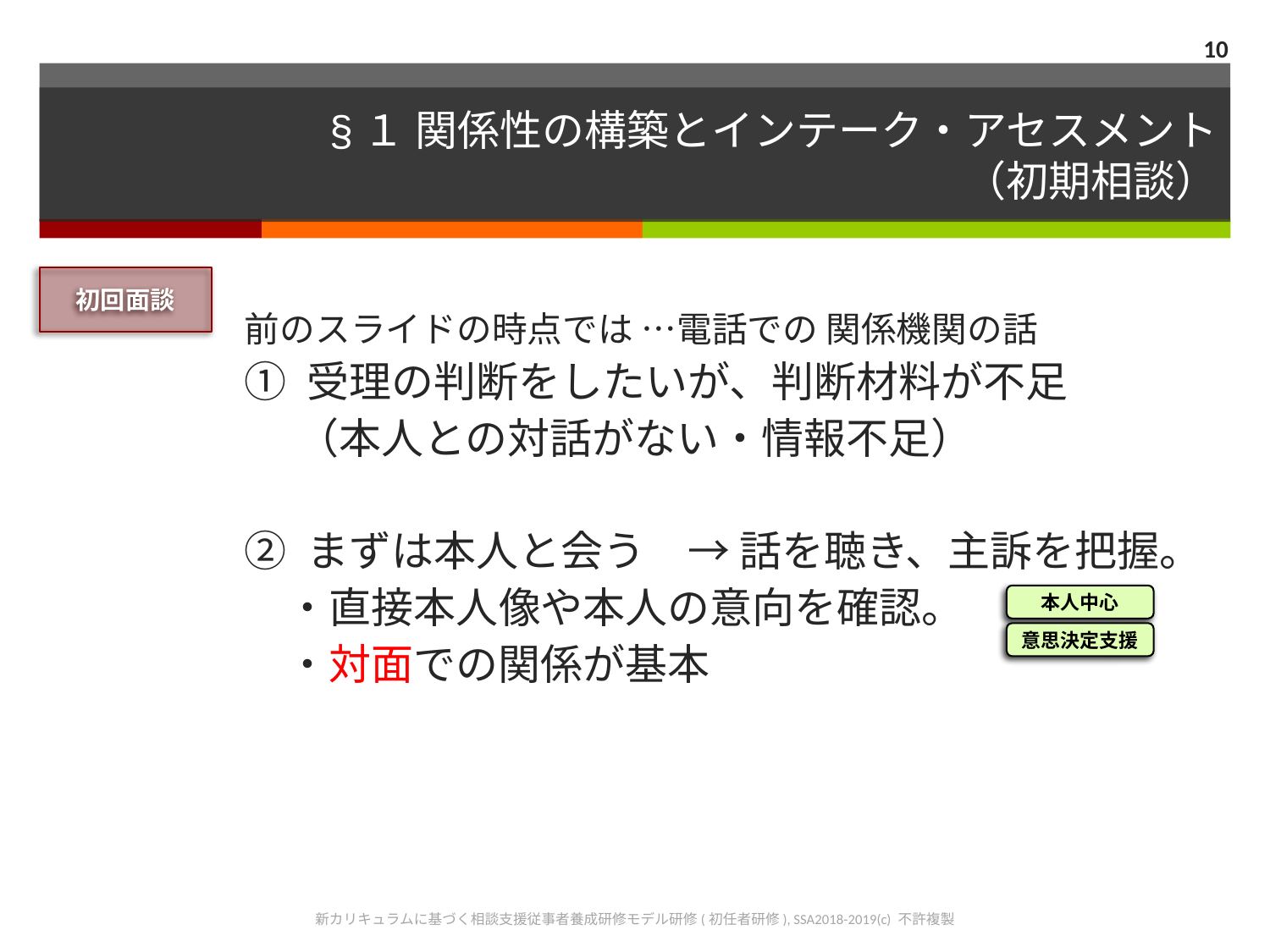

10
# §１ 関係性の構築とインテーク・アセスメント 　　　　　　　　　　　　　　　（初期相談）

前のスライドの時点では …電話での 関係機関の話
① 受理の判断をしたいが、判断材料が不足
　 （本人との対話がない・情報不足）

② まずは本人と会う　→ 話を聴き、主訴を把握。
　・直接本人像や本人の意向を確認。
　・対面での関係が基本
初回面談
本人中心
意思決定支援
新カリキュラムに基づく相談支援従事者養成研修モデル研修(初任者研修), SSA2018-2019(c) 不許複製